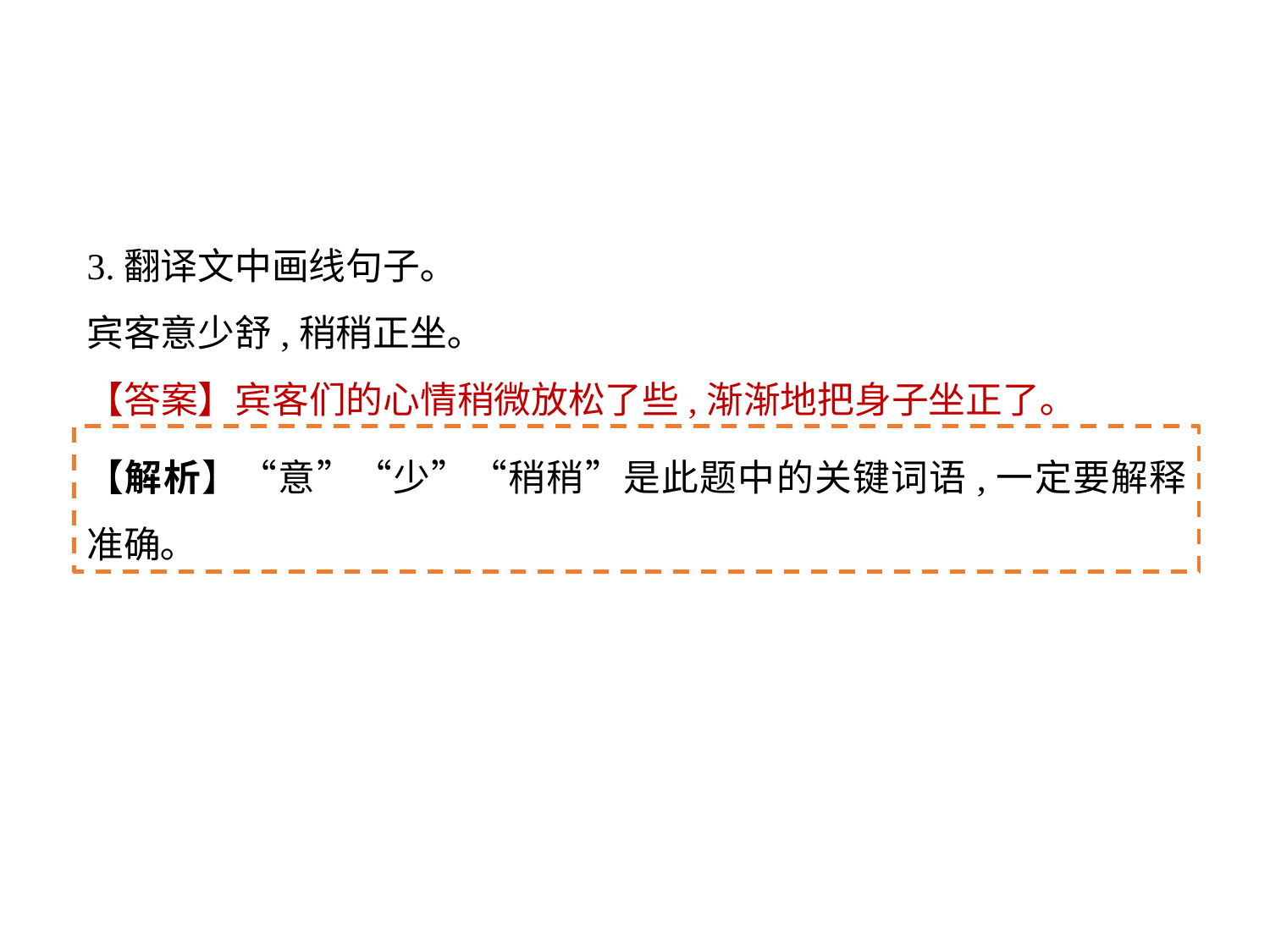

3.翻译文中画线句子｡
宾客意少舒,稍稍正坐｡
【答案】宾客们的心情稍微放松了些,渐渐地把身子坐正了｡
【解析】“意”“少”“稍稍”是此题中的关键词语,一定要解释准确｡